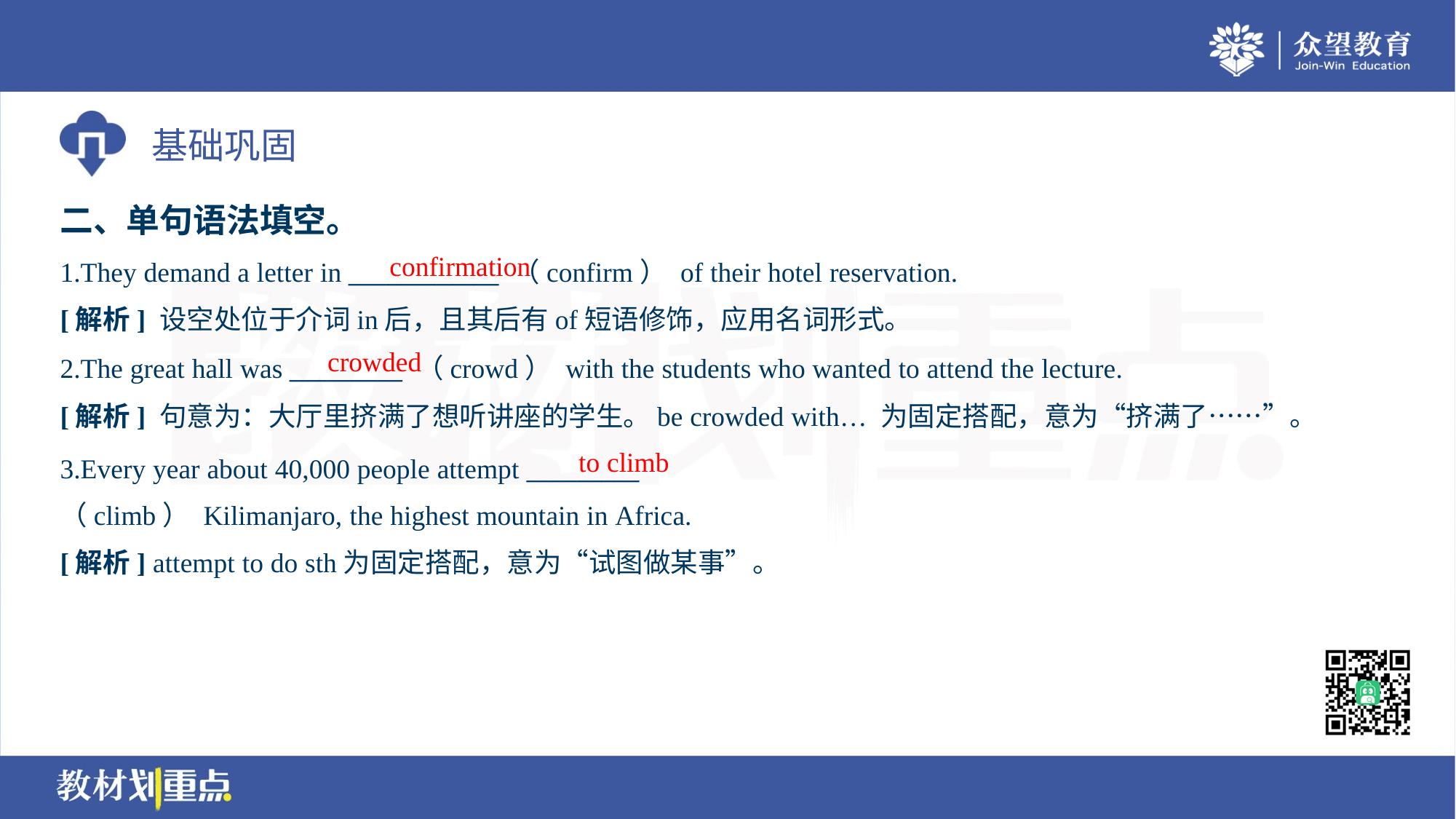

二、单句语法填空。
confirmation
1.They demand a letter in ____________ （confirm） of their hotel reservation.
[解析] 设空处位于介词in后，且其后有of短语修饰，应用名词形式。
crowded
2.The great hall was _________ （crowd） with the students who wanted to attend the lecture.
[解析] 句意为：大厅里挤满了想听讲座的学生。be crowded with… 为固定搭配，意为“挤满了……”。
to climb
3.Every year about 40,000 people attempt _________
（climb） Kilimanjaro, the highest mountain in Africa.
[解析] attempt to do sth为固定搭配，意为“试图做某事”。